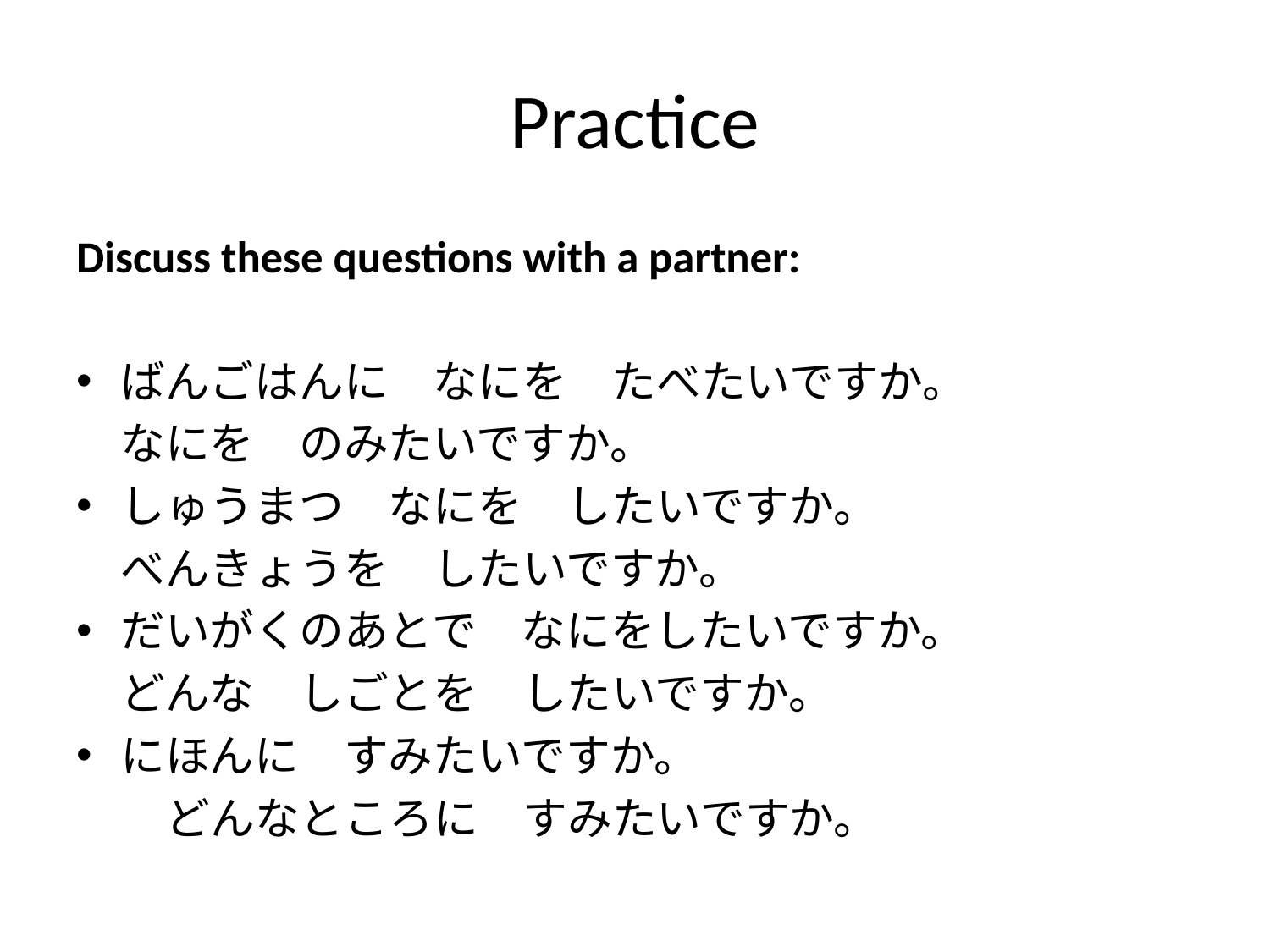

# Practice
Discuss these questions with a partner:

ばんごはんに　なにを　たべたいですか。
	なにを　のみたいですか。
しゅうまつ　なにを　したいですか。
	べんきょうを　したいですか。
だいがくのあとで　なにをしたいですか。
	どんな　しごとを　したいですか。
にほんに　すみたいですか。
　　どんなところに　すみたいですか。